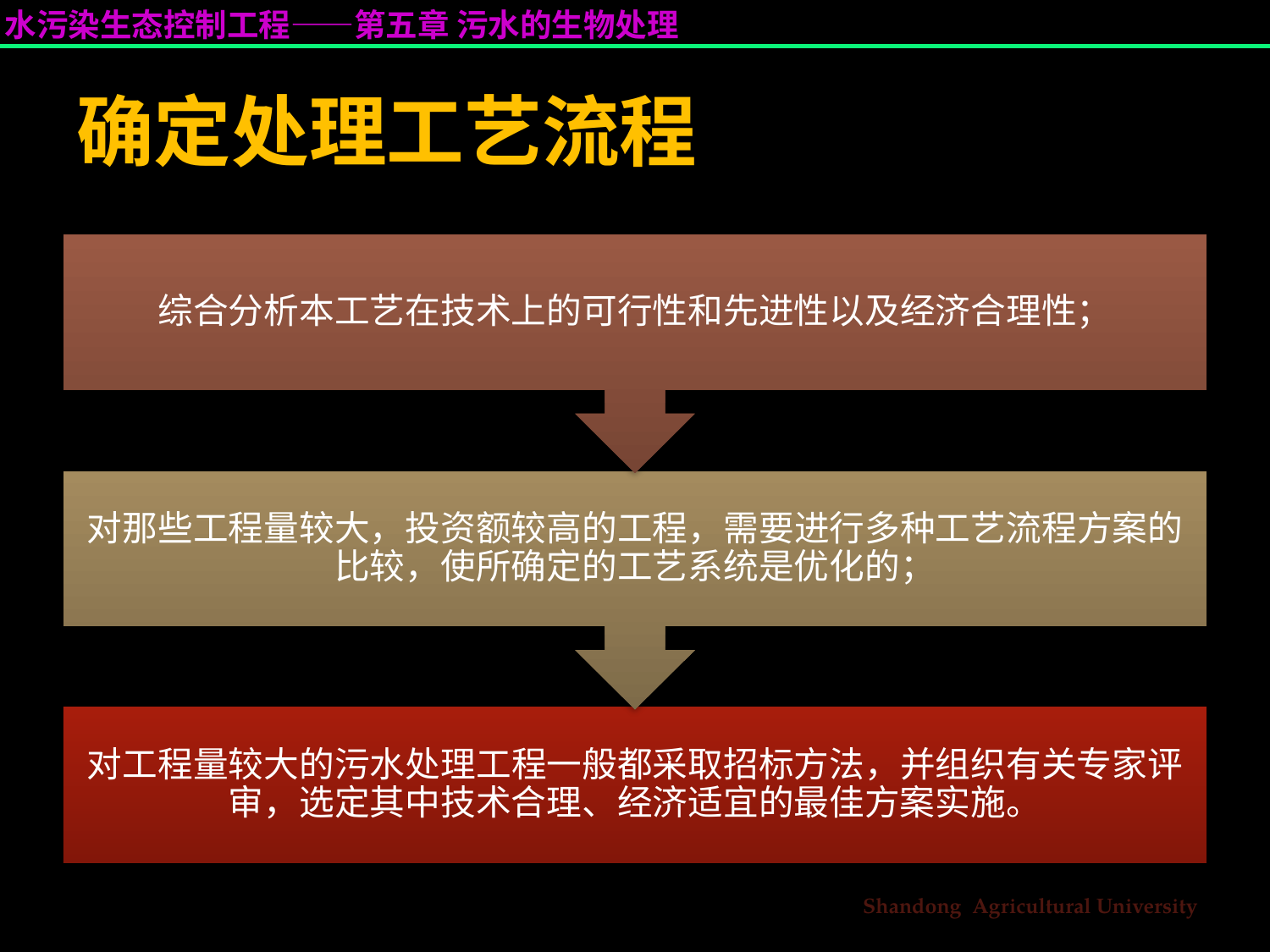

# 确定处理工艺流程
对工程量较大的污水处理工程一般都采取招标方法，并组织有关专家评审，选定其中技术合理、经济适宜的最佳方案实施。
对那些工程量较大，投资额较高的工程，需要进行多种工艺流程方案的比较，使所确定的工艺系统是优化的；
综合分析本工艺在技术上的可行性和先进性以及经济合理性；